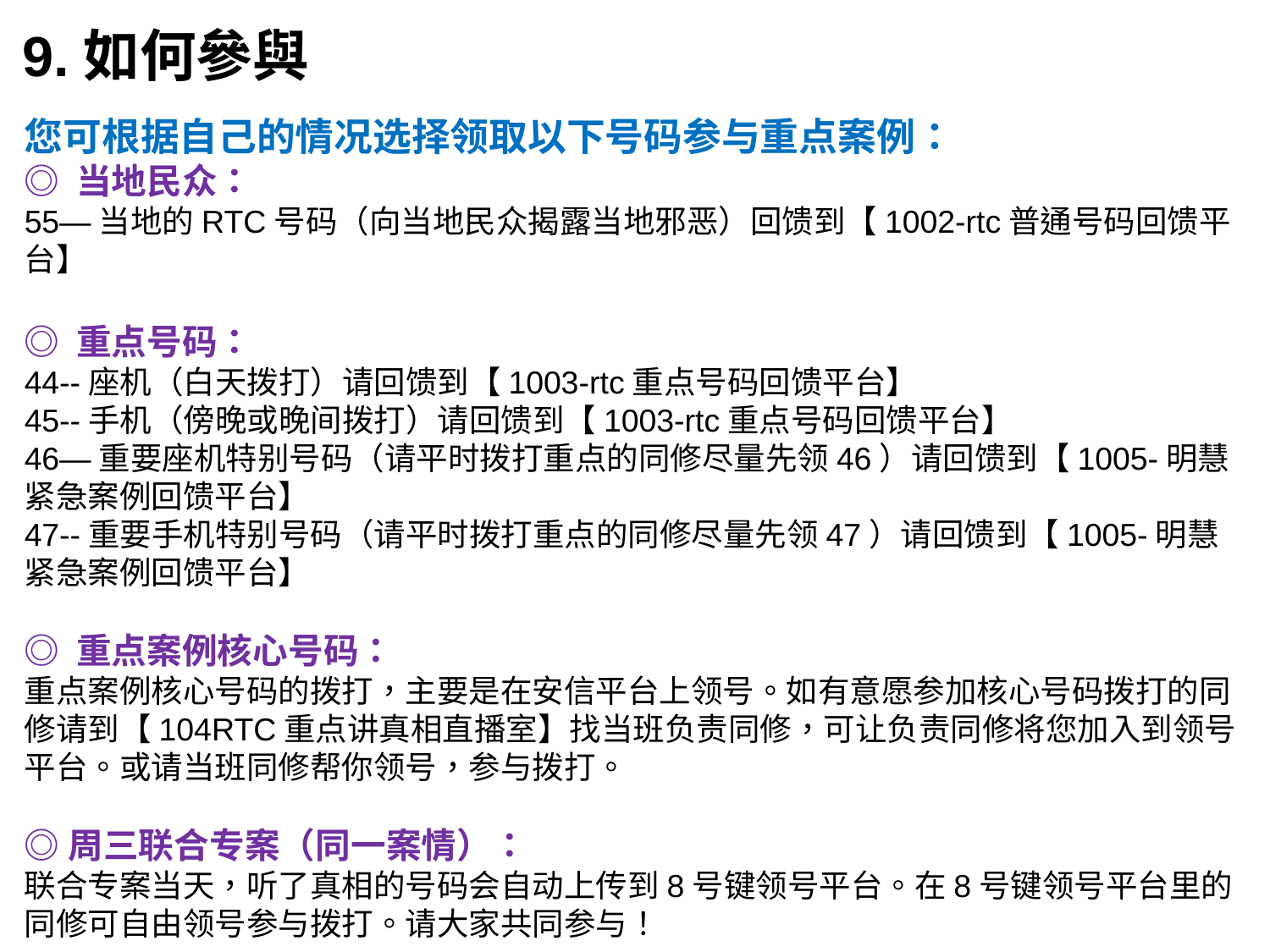

9.如何參與
您可根据自己的情况选择领取以下号码参与重点案例：
◎ 当地民众：
55—当地的RTC号码（向当地民众揭露当地邪恶）回馈到【1002-rtc普通号码回馈平台】
◎ 重点号码：
44--座机（白天拨打）请回馈到【1003-rtc重点号码回馈平台】
45--手机（傍晚或晚间拨打）请回馈到【1003-rtc重点号码回馈平台】
46—重要座机特别号码（请平时拨打重点的同修尽量先领46）请回馈到【1005-明慧紧急案例回馈平台】
47--重要手机特别号码（请平时拨打重点的同修尽量先领47）请回馈到【1005-明慧紧急案例回馈平台】

◎ 重点案例核心号码：
重点案例核心号码的拨打，主要是在安信平台上领号。如有意愿参加核心号码拨打的同修请到【104RTC重点讲真相直播室】找当班负责同修，可让负责同修将您加入到领号平台。或请当班同修帮你领号，参与拨打。

◎周三联合专案（同一案情）：
联合专案当天，听了真相的号码会自动上传到8号键领号平台。在8号键领号平台里的同修可自由领号参与拨打。请大家共同参与！